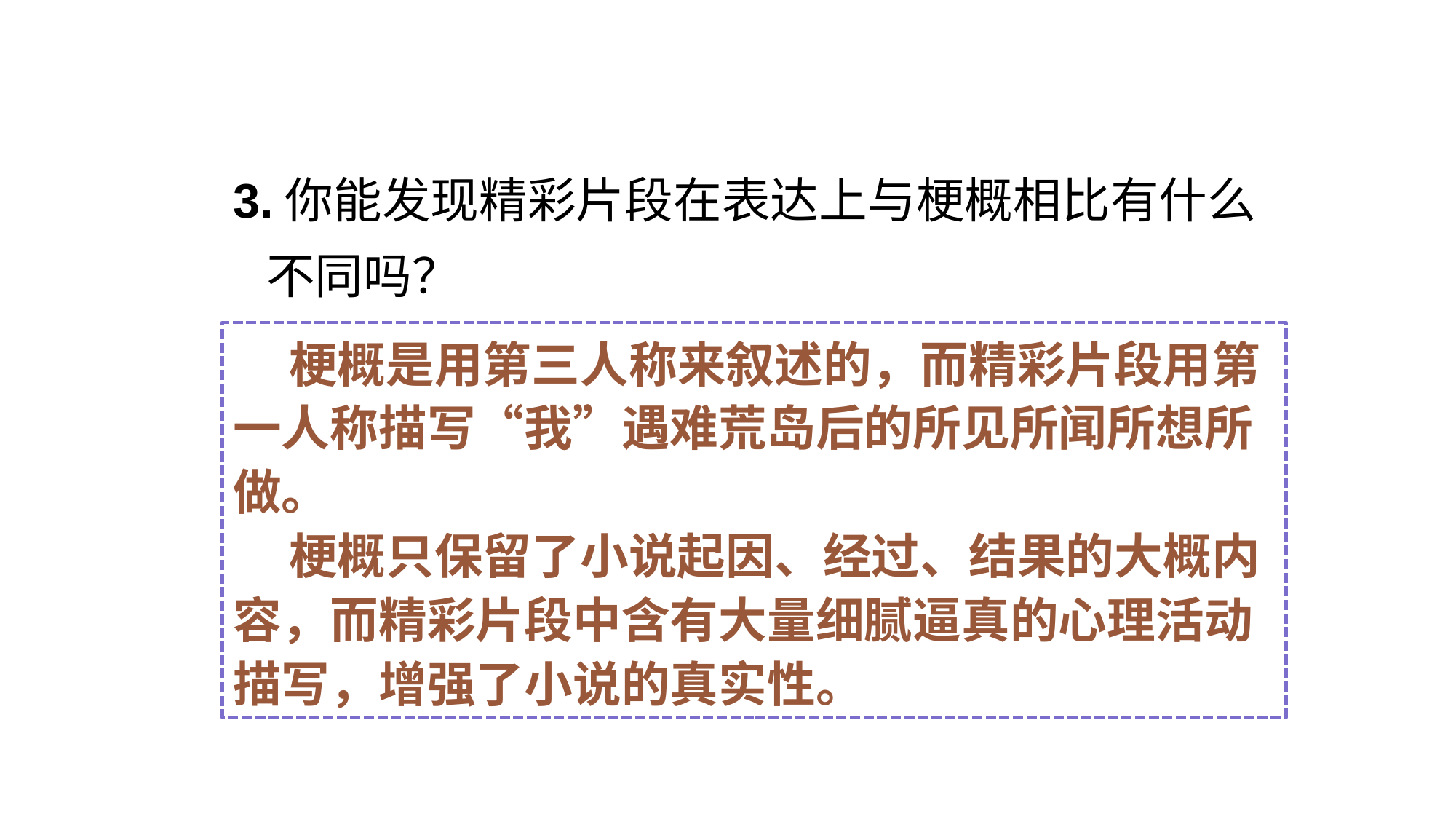

3.你能发现精彩片段在表达上与梗概相比有什么
  不同吗？
    梗概是用第三人称来叙述的，而精彩片段用第一人称描写“我”遇难荒岛后的所见所闻所想所做。
    梗概只保留了小说起因、经过、结果的大概内容，而精彩片段中含有大量细腻逼真的心理活动描写，增强了小说的真实性。